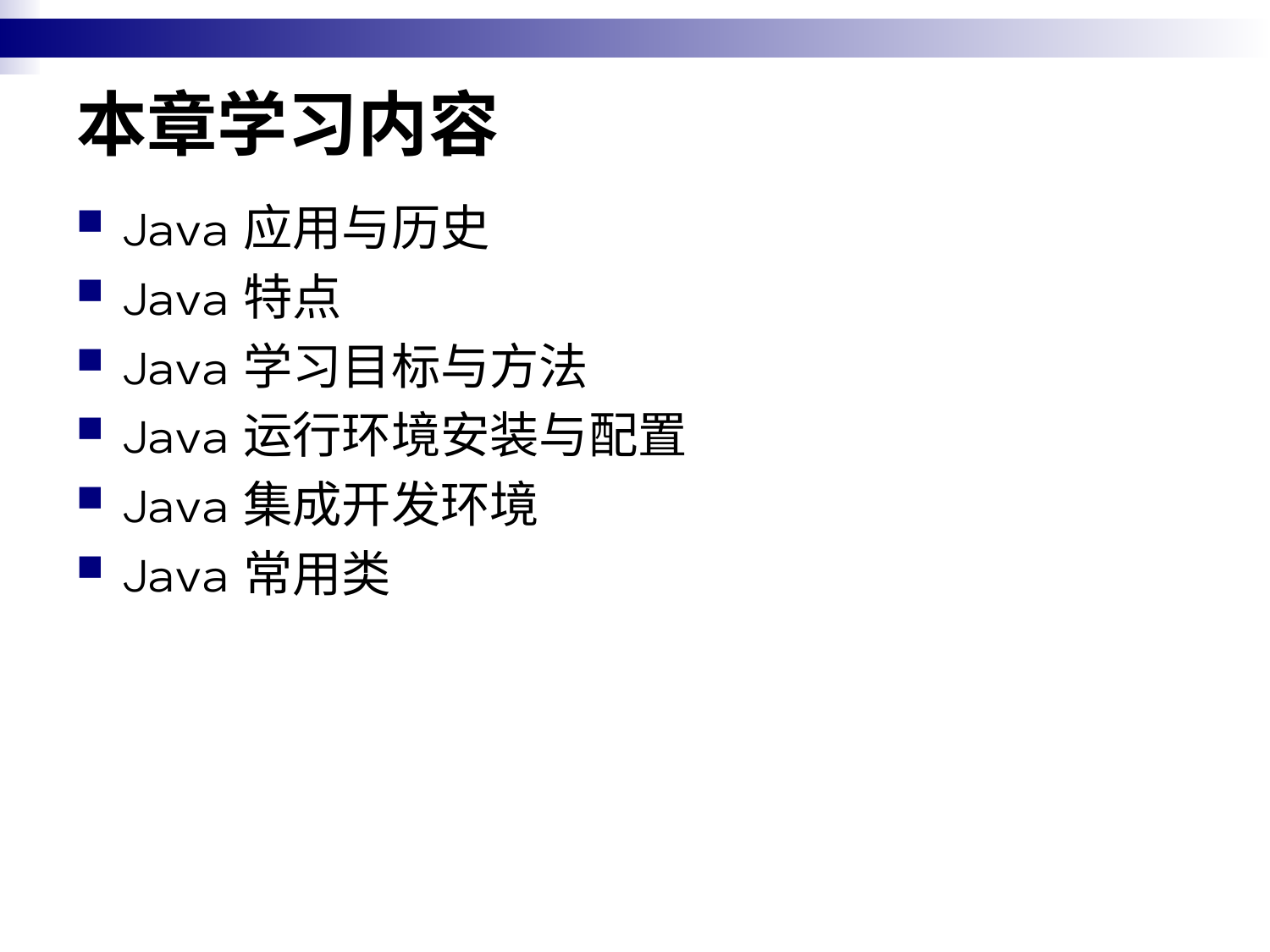

# 本章学习内容
Java应用与历史
Java特点
Java学习目标与方法
Java运行环境安装与配置
Java集成开发环境
Java常用类